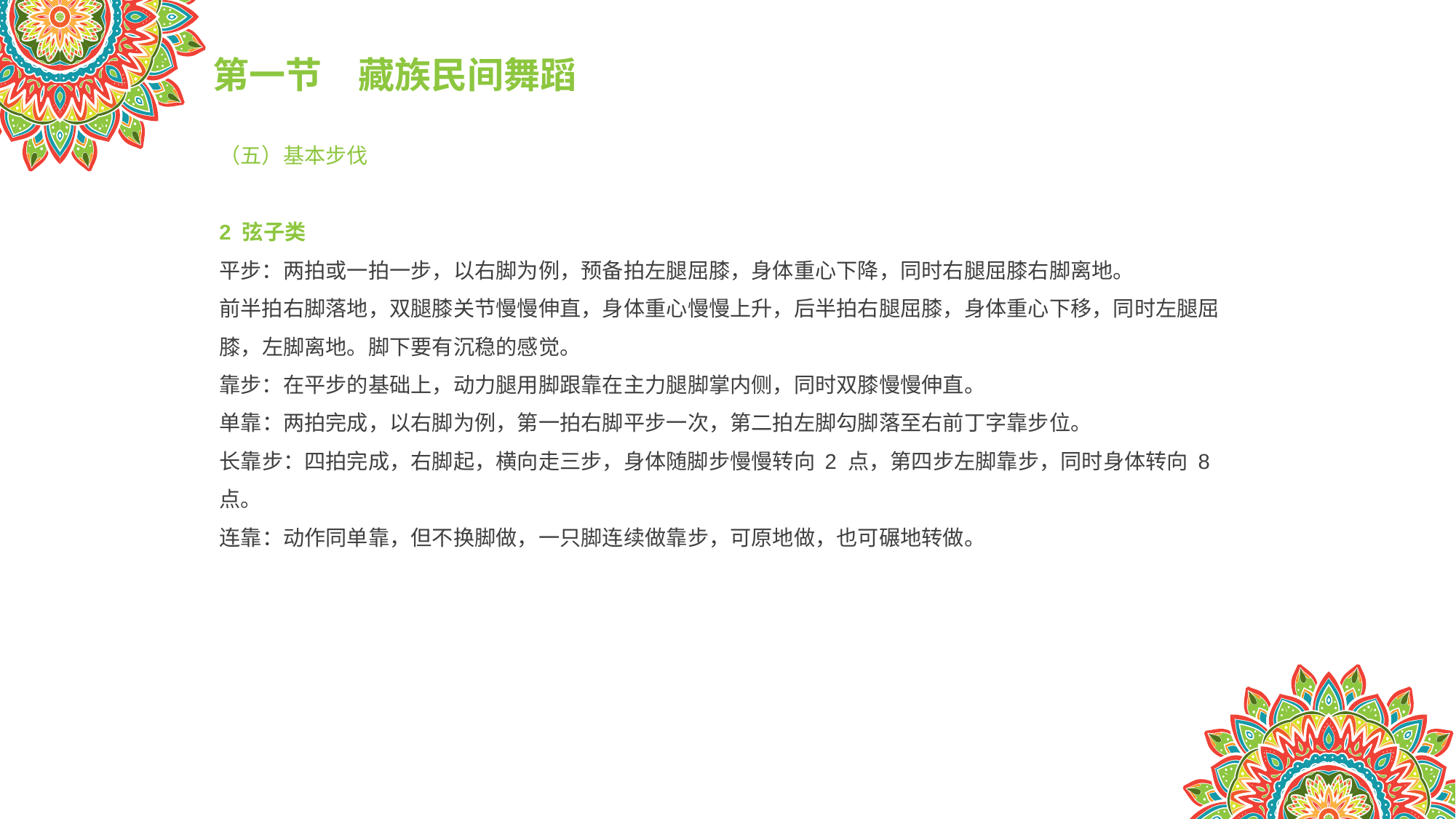

第一节　藏族民间舞蹈
（五）基本步伐

2 弦子类
平步：两拍或一拍一步，以右脚为例，预备拍左腿屈膝，身体重心下降，同时右腿屈膝右脚离地。
前半拍右脚落地，双腿膝关节慢慢伸直，身体重心慢慢上升，后半拍右腿屈膝，身体重心下移，同时左腿屈膝，左脚离地。脚下要有沉稳的感觉。
靠步：在平步的基础上，动力腿用脚跟靠在主力腿脚掌内侧，同时双膝慢慢伸直。
单靠：两拍完成，以右脚为例，第一拍右脚平步一次，第二拍左脚勾脚落至右前丁字靠步位。
长靠步：四拍完成，右脚起，横向走三步，身体随脚步慢慢转向 2 点，第四步左脚靠步，同时身体转向 8 点。
连靠：动作同单靠，但不换脚做，一只脚连续做靠步，可原地做，也可碾地转做。